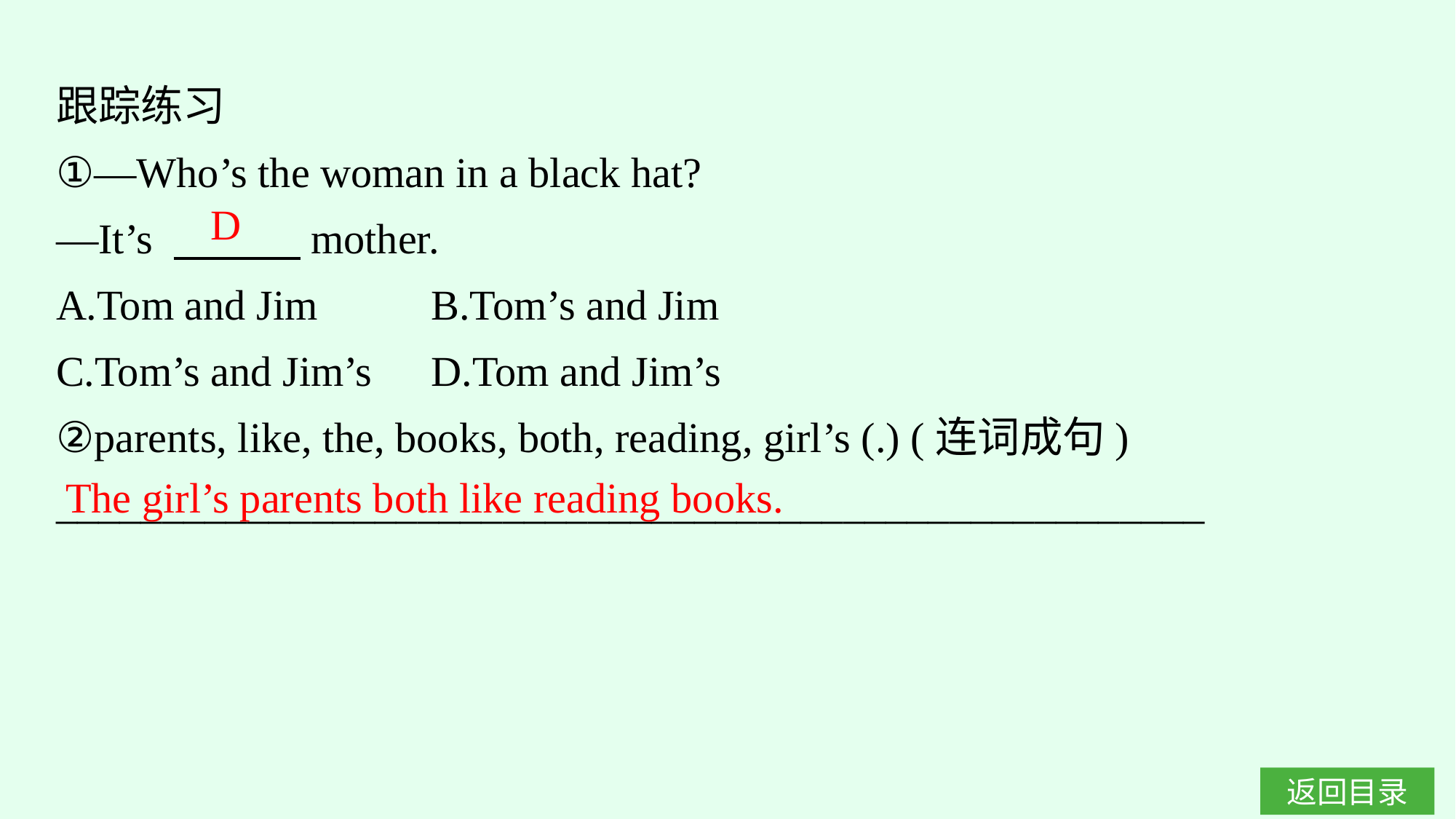

跟踪练习
①—Who’s the woman in a black hat?
—It’s 　　　mother.
A.Tom and Jim	B.Tom’s and Jim
C.Tom’s and Jim’s	D.Tom and Jim’s
②parents, like, the, books, both, reading, girl’s (.) (连词成句)
______________________________________________________
D
The girl’s parents both like reading books.